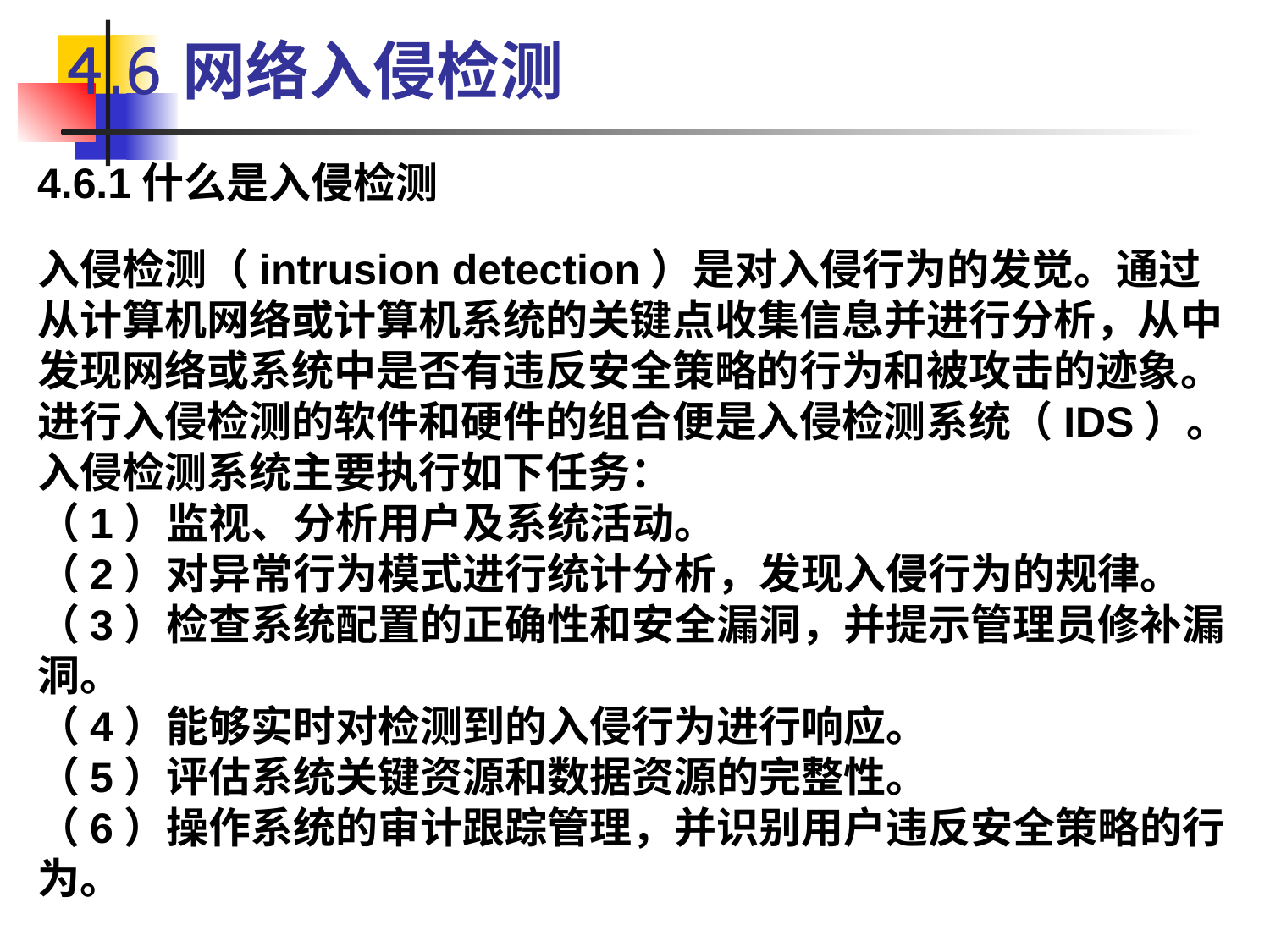

4.6网络入侵检测
4.6.1什么是入侵检测
入侵检测（intrusion detection）是对入侵行为的发觉。通过从计算机网络或计算机系统的关键点收集信息并进行分析，从中发现网络或系统中是否有违反安全策略的行为和被攻击的迹象。进行入侵检测的软件和硬件的组合便是入侵检测系统（IDS）。入侵检测系统主要执行如下任务：
（1）监视、分析用户及系统活动。
（2）对异常行为模式进行统计分析，发现入侵行为的规律。
（3）检查系统配置的正确性和安全漏洞，并提示管理员修补漏洞。
（4）能够实时对检测到的入侵行为进行响应。
（5）评估系统关键资源和数据资源的完整性。
（6）操作系统的审计跟踪管理，并识别用户违反安全策略的行为。